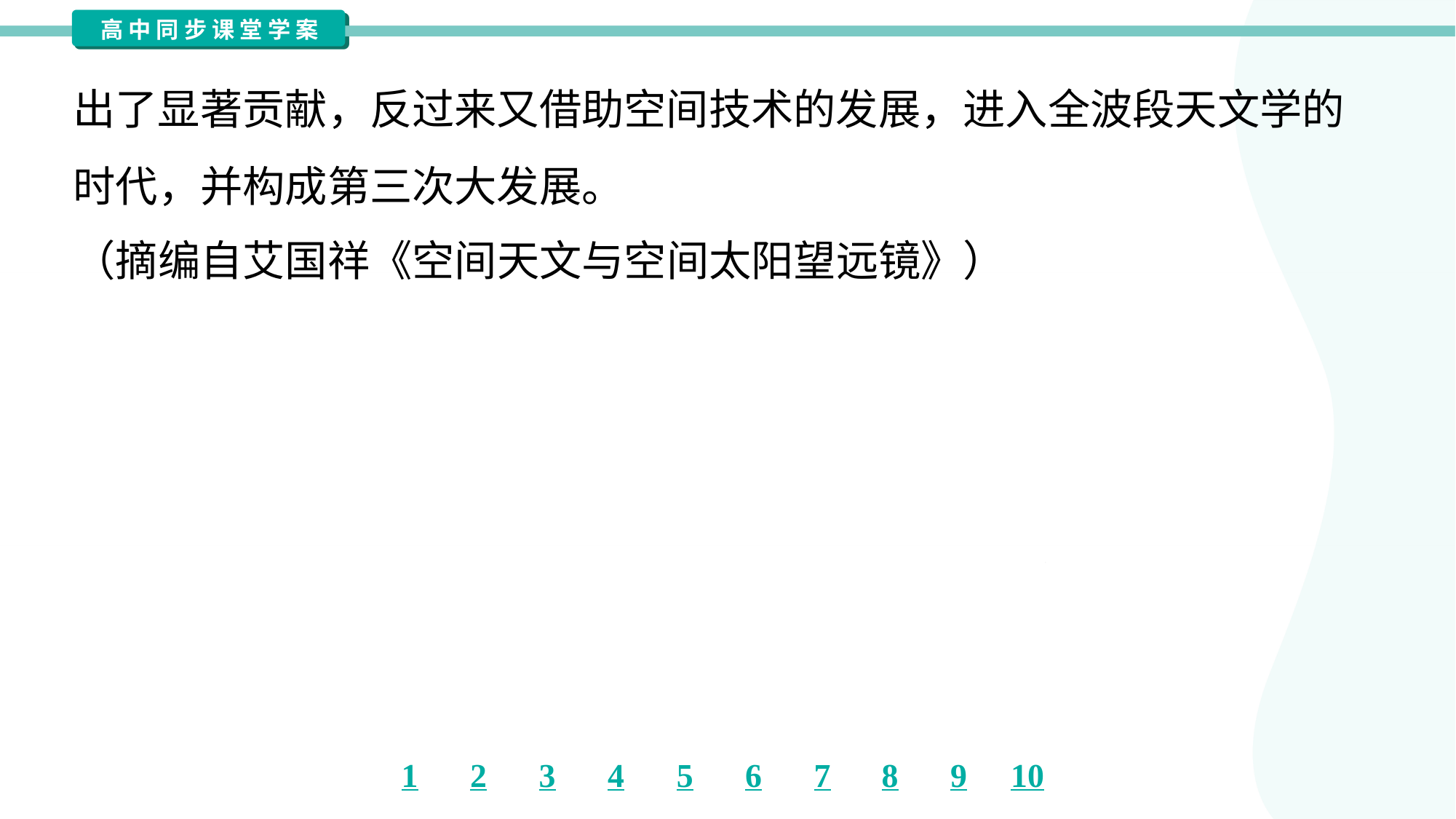

出了显著贡献，反过来又借助空间技术的发展，进入全波段天文学的
时代，并构成第三次大发展。
（摘编自艾国祥《空间天文与空间太阳望远镜》）#1.1.6